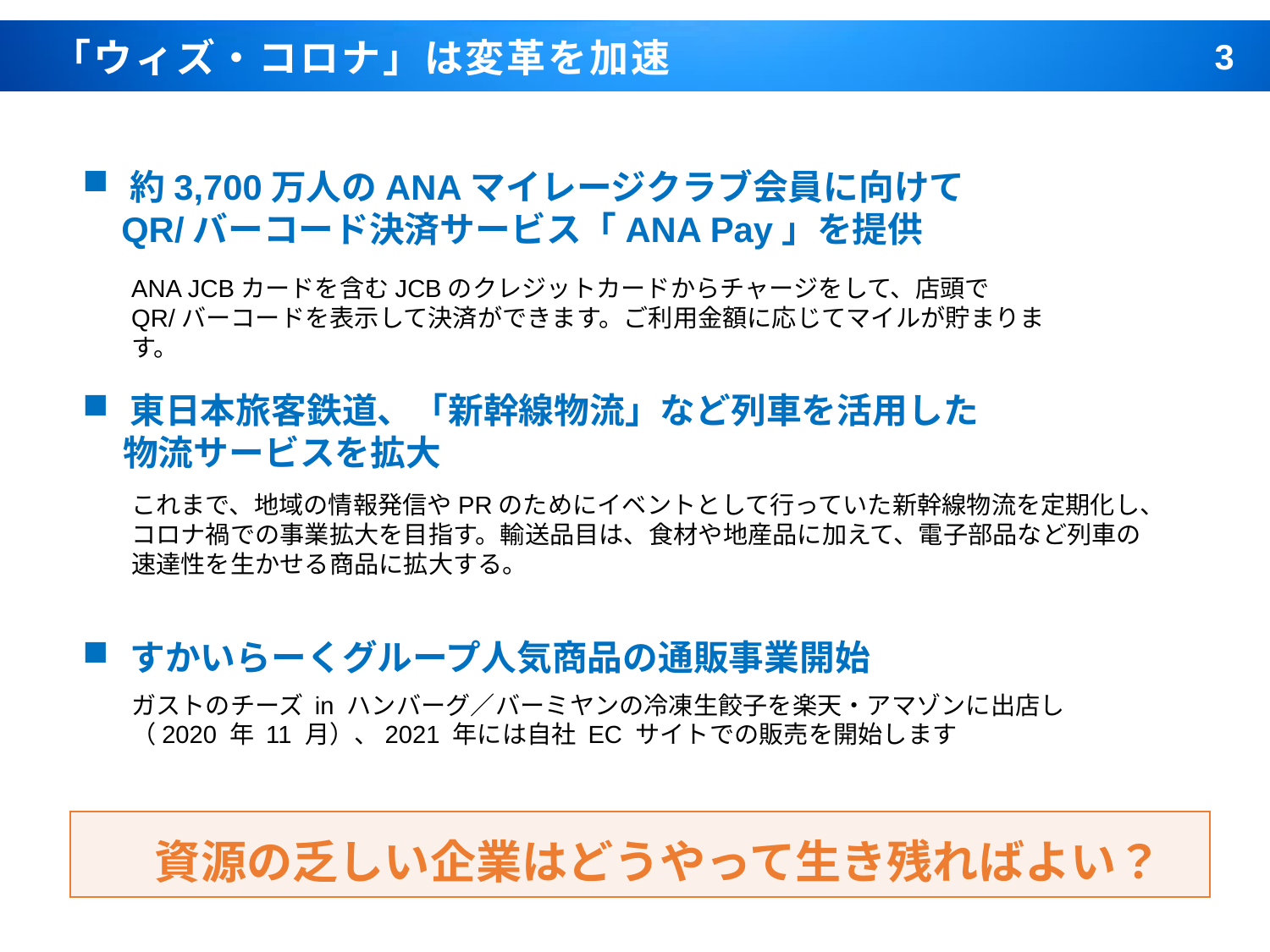

「ウィズ・コロナ」は変革を加速
約3,700万人のANAマイレージクラブ会員に向けて
    QR/バーコード決済サービス「ANA Pay」を提供
ANA JCBカードを含むJCBのクレジットカードからチャージをして、店頭でQR/バーコードを表示して決済ができます。ご利用金額に応じてマイルが貯まります。
東日本旅客鉄道、「新幹線物流」など列車を活用した
    物流サービスを拡大
これまで、地域の情報発信やPRのためにイベントとして行っていた新幹線物流を定期化し、コロナ禍での事業拡大を目指す。輸送品目は、食材や地産品に加えて、電子部品など列車の速達性を生かせる商品に拡大する。
すかいらーくグループ人気商品の通販事業開始
ガストのチーズ in ハンバーグ／バーミヤンの冷凍生餃子を楽天・アマゾンに出店し（2020 年 11 月）、2021 年には自社 EC サイトでの販売を開始します

資源の乏しい企業はどうやって生き残ればよい？